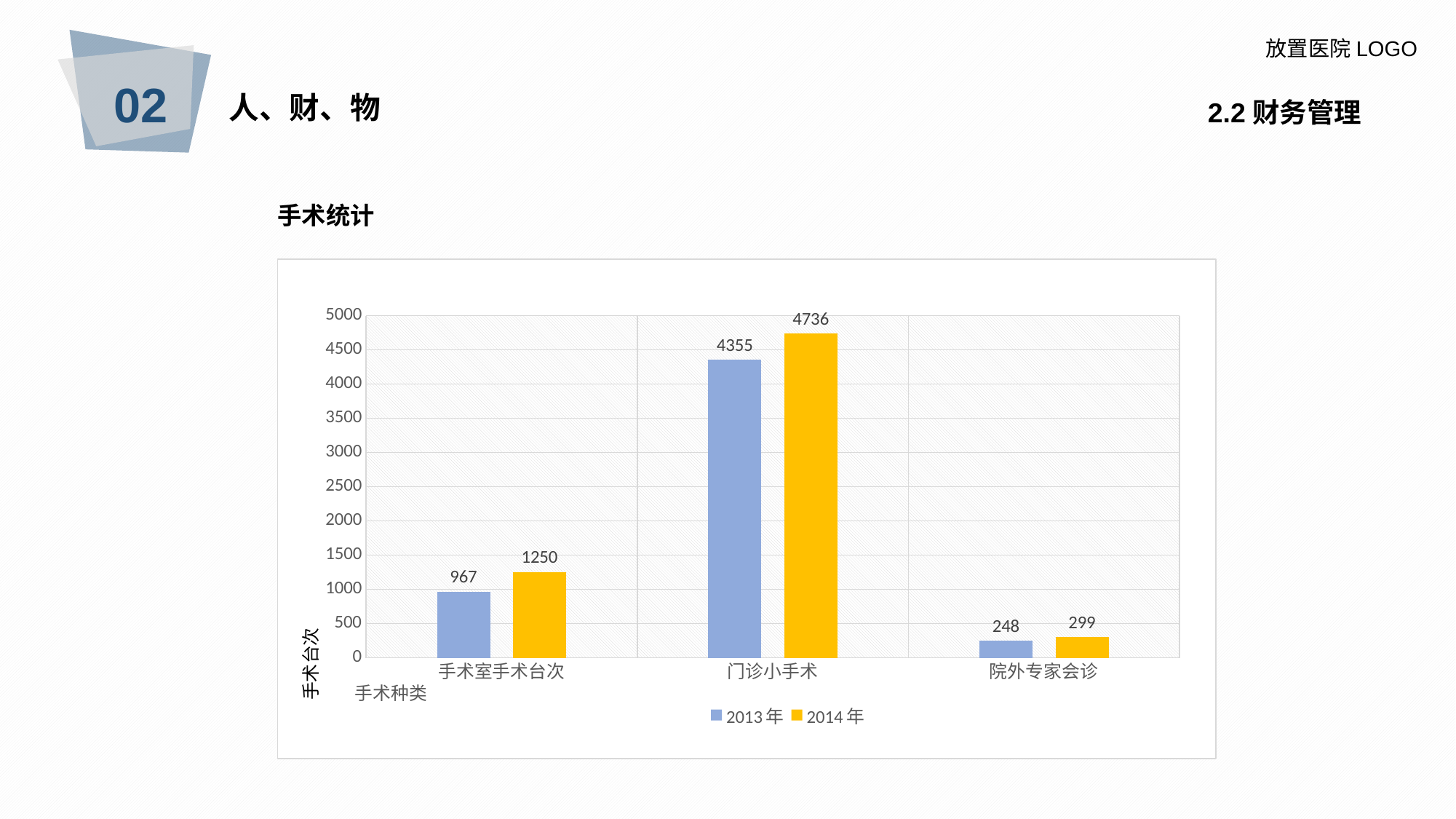

02
放置医院LOGO
人、财、物
2.2财务管理
手术统计

### Chart

| Category | 2013年 | 2014年 |
|---|---|---|
| 手术室手术台次 | 967.0 | 1250.0 |
| 门诊小手术 | 4355.0 | 4736.0 |
| 院外专家会诊 | 248.0 | 299.0 |